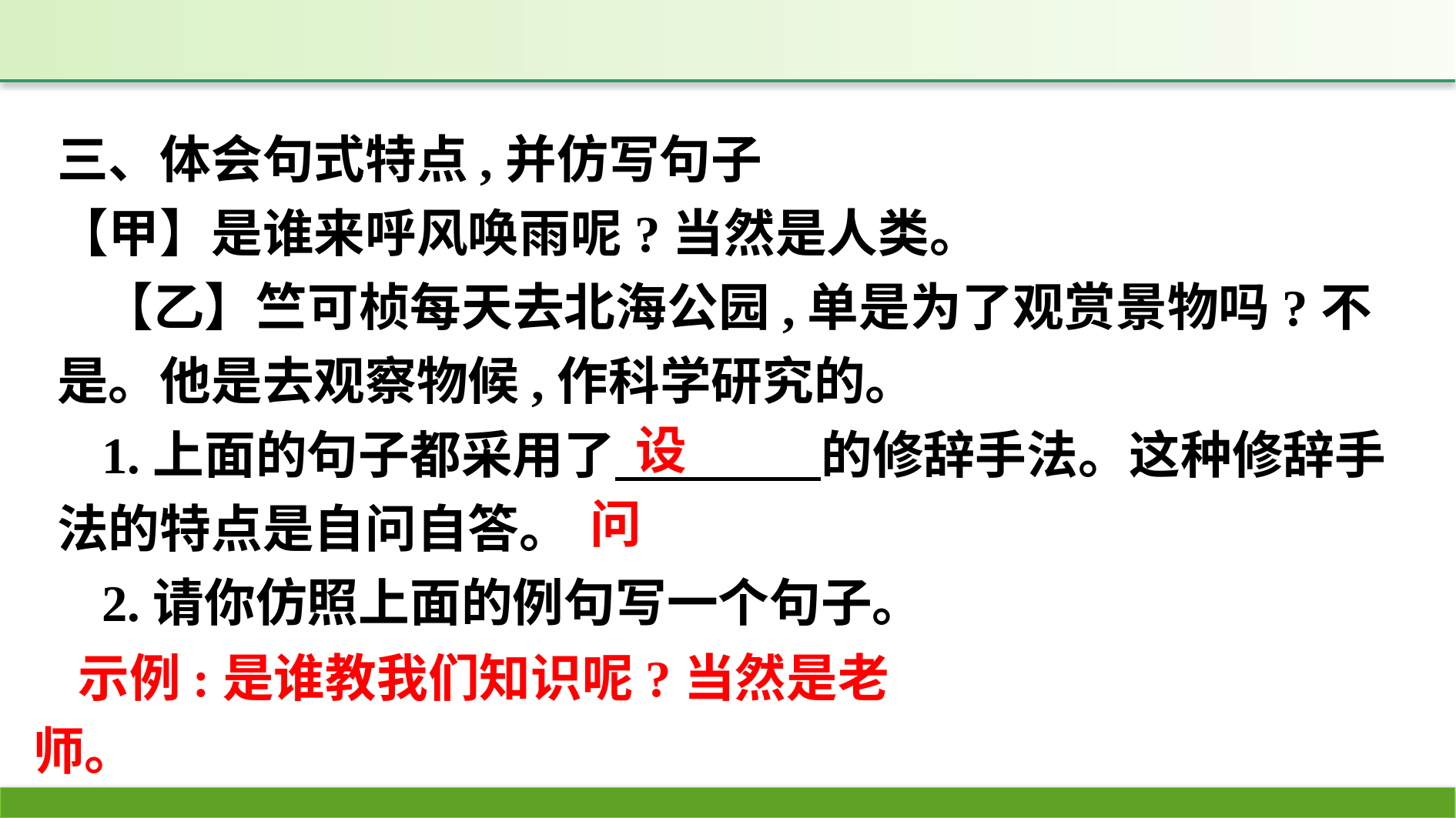

三、体会句式特点,并仿写句子
【甲】是谁来呼风唤雨呢?当然是人类。
【乙】竺可桢每天去北海公园,单是为了观赏景物吗?不是。他是去观察物候,作科学研究的。
1.上面的句子都采用了　　　　的修辞手法。这种修辞手法的特点是自问自答。
2.请你仿照上面的例句写一个句子。
设问
示例:是谁教我们知识呢?当然是老师。